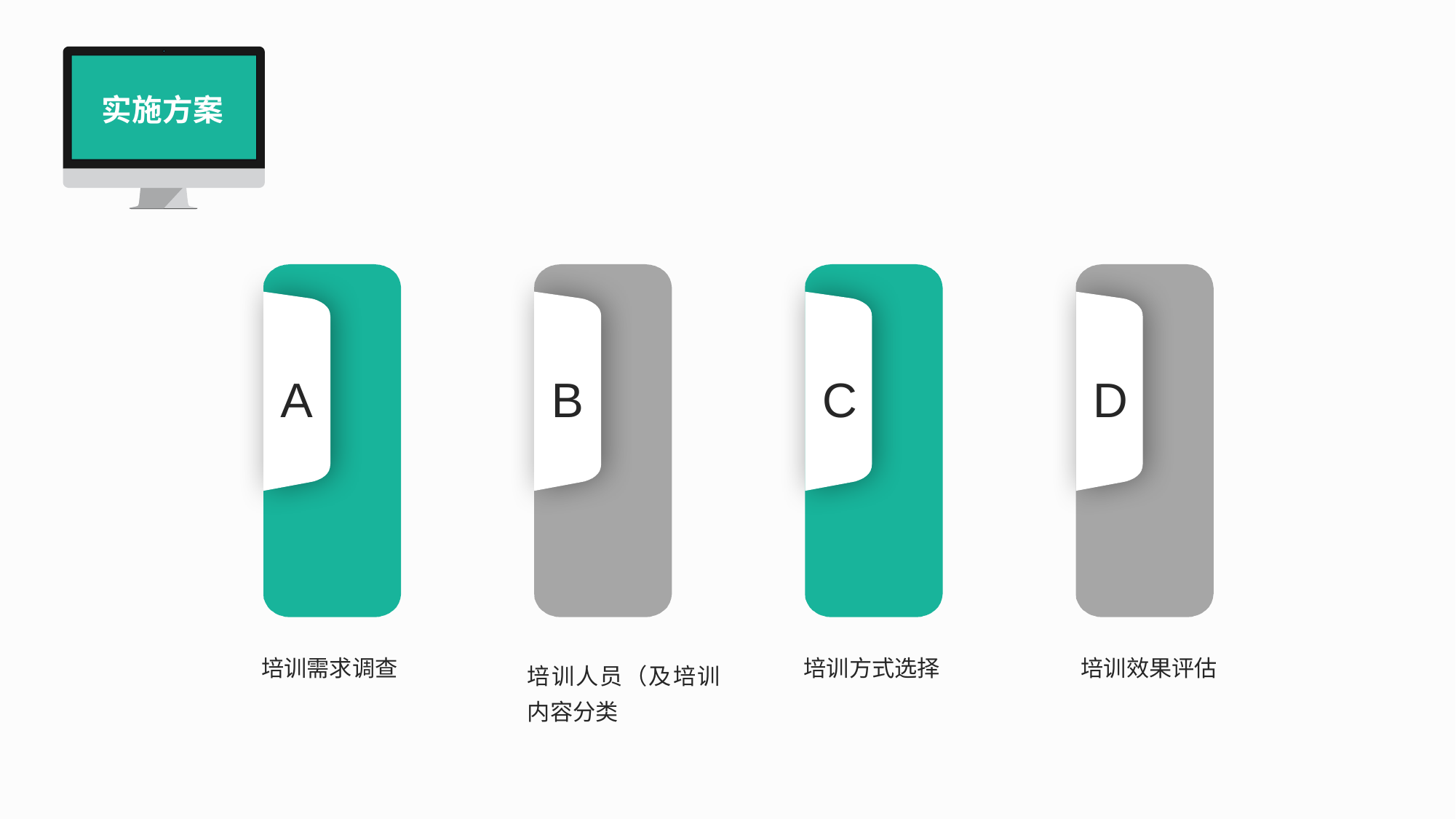

实施方案

A

B

C

D
培训需求调查
培训人员（及培训内容分类
培训方式选择
培训效果评估